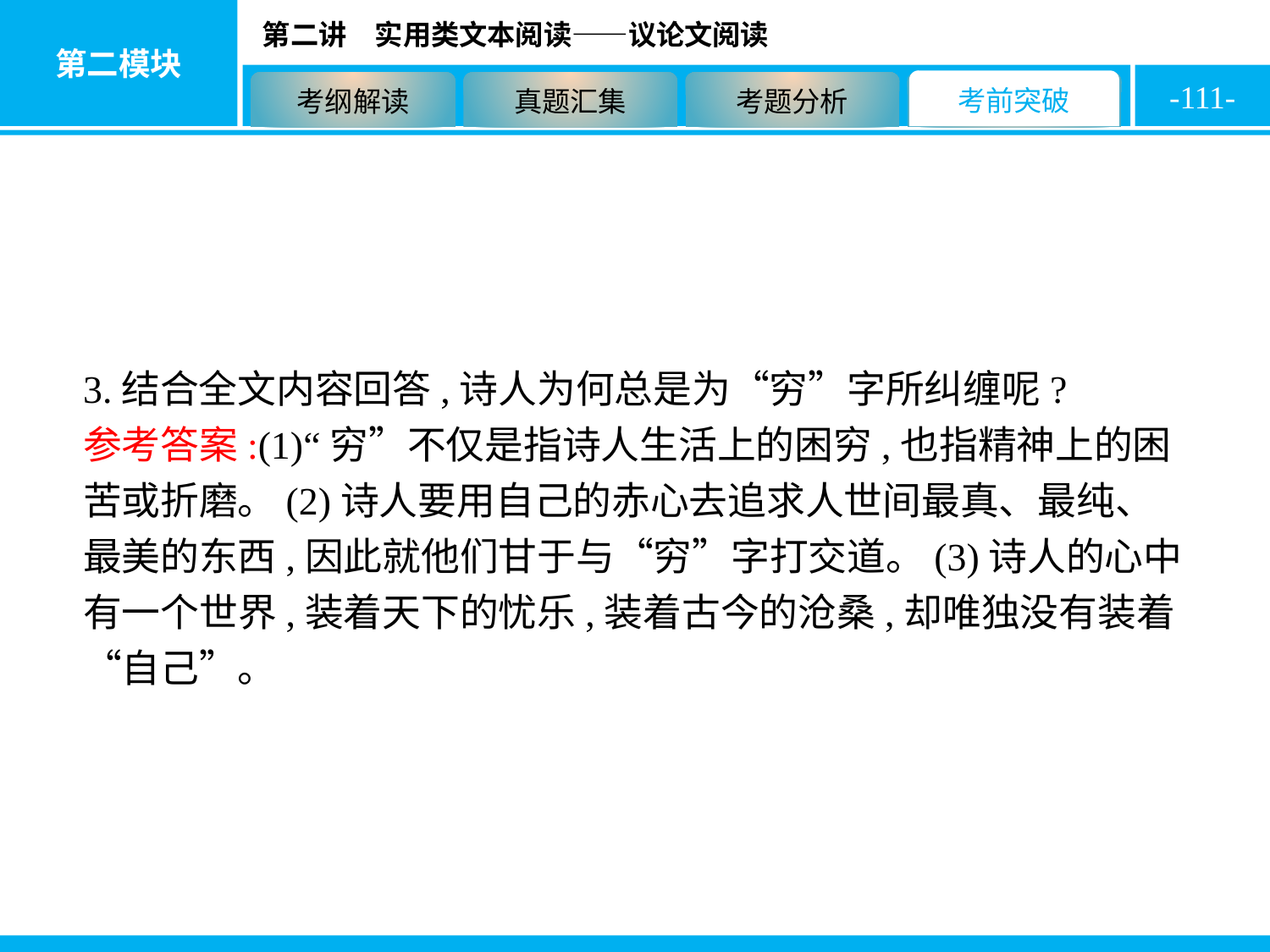

-111-
3.结合全文内容回答,诗人为何总是为“穷”字所纠缠呢?
参考答案:(1)“穷”不仅是指诗人生活上的困穷,也指精神上的困苦或折磨。(2)诗人要用自己的赤心去追求人世间最真、最纯、最美的东西,因此就他们甘于与“穷”字打交道。(3)诗人的心中有一个世界,装着天下的忧乐,装着古今的沧桑,却唯独没有装着“自己”。